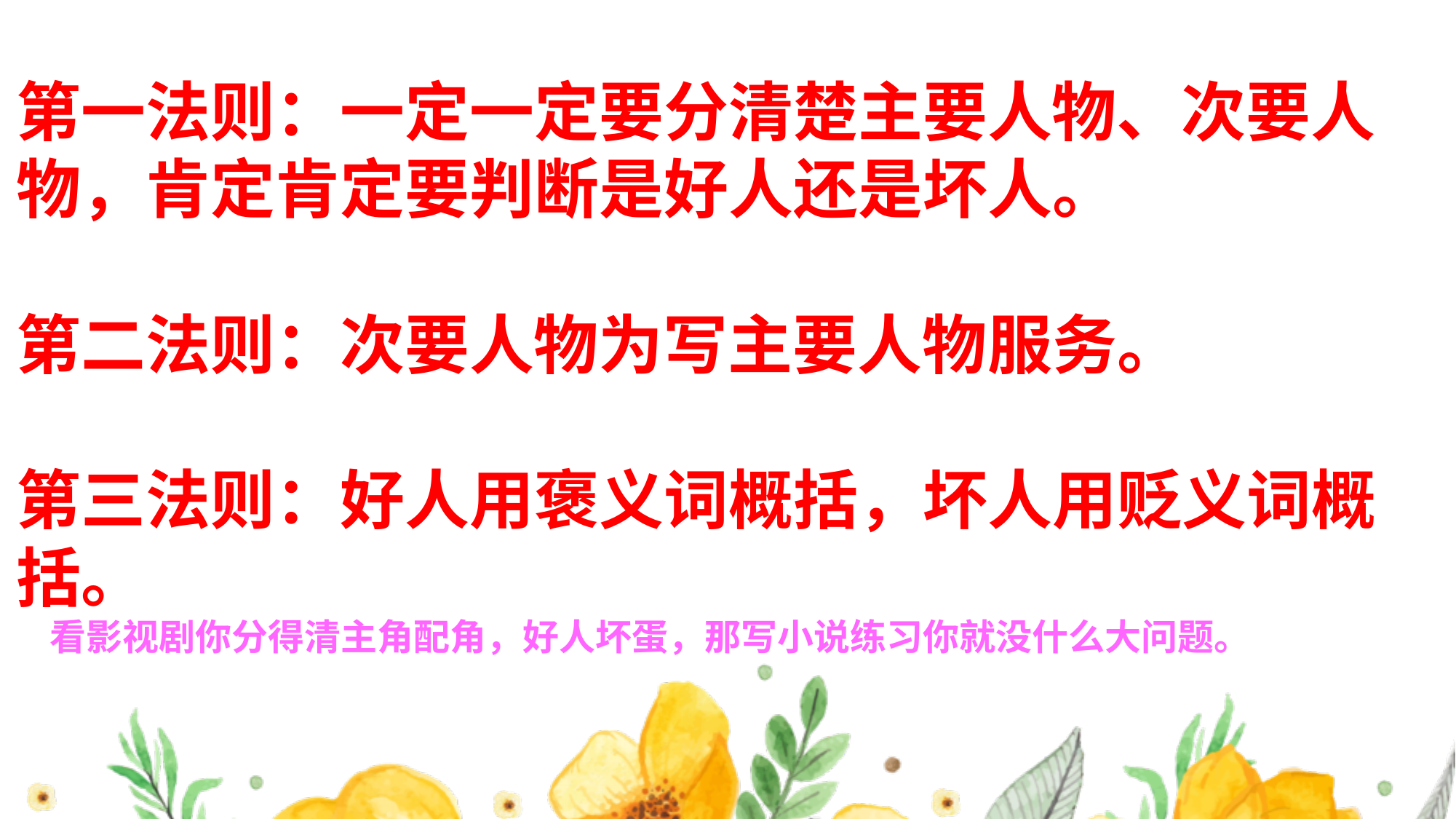

#
第一法则：一定一定要分清楚主要人物、次要人物，肯定肯定要判断是好人还是坏人。

第二法则：次要人物为写主要人物服务。

第三法则：好人用褒义词概括，坏人用贬义词概括。
   看影视剧你分得清主角配角，好人坏蛋，那写小说练习你就没什么大问题。